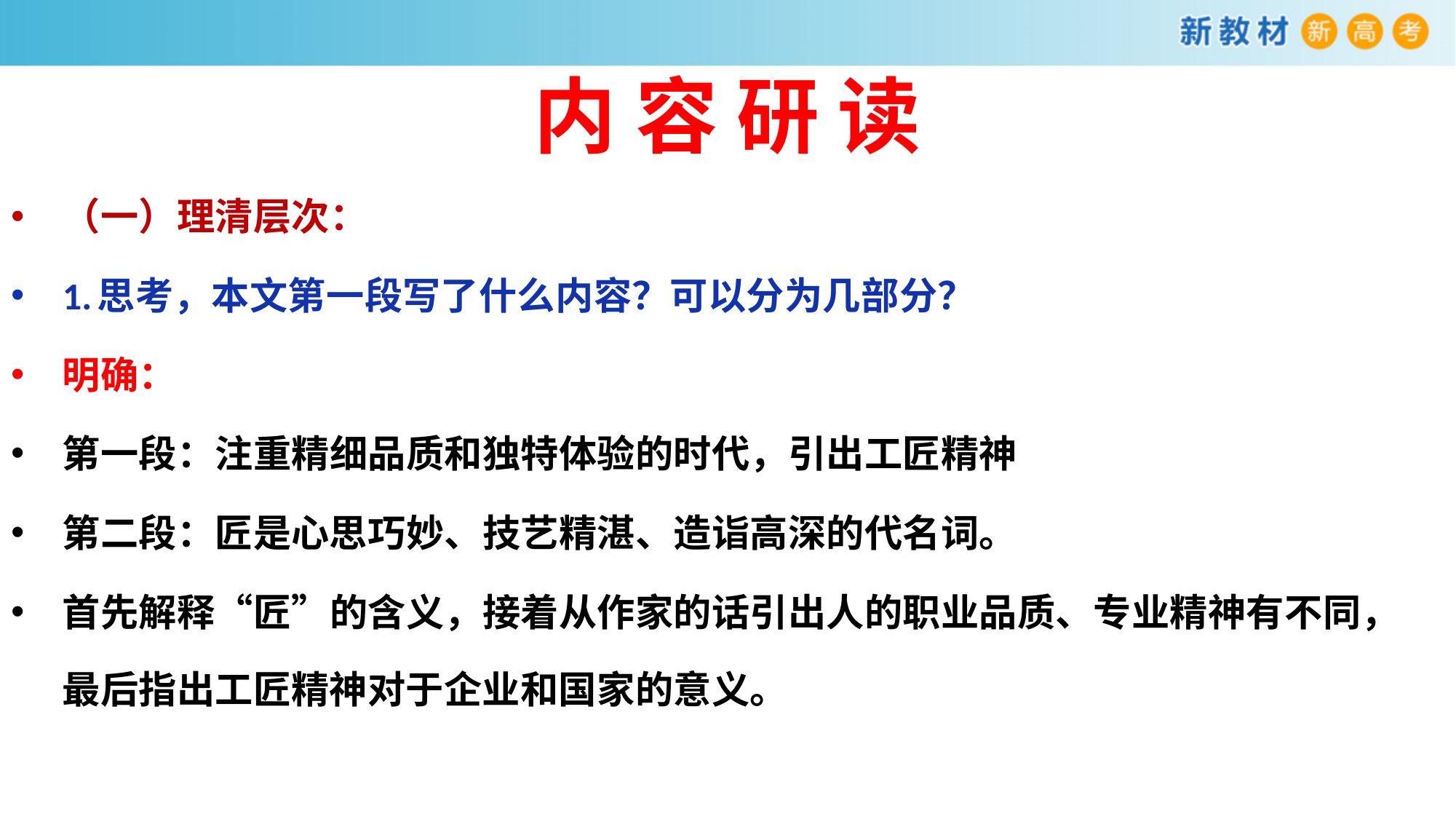

# 内 容 研 读
（一）理清层次：
1.思考，本文第一段写了什么内容？可以分为几部分？
明确：
第一段：注重精细品质和独特体验的时代，引出工匠精神
第二段：匠是心思巧妙、技艺精湛、造诣高深的代名词。
首先解释“匠”的含义，接着从作家的话引出人的职业品质、专业精神有不同，最后指出工匠精神对于企业和国家的意义。